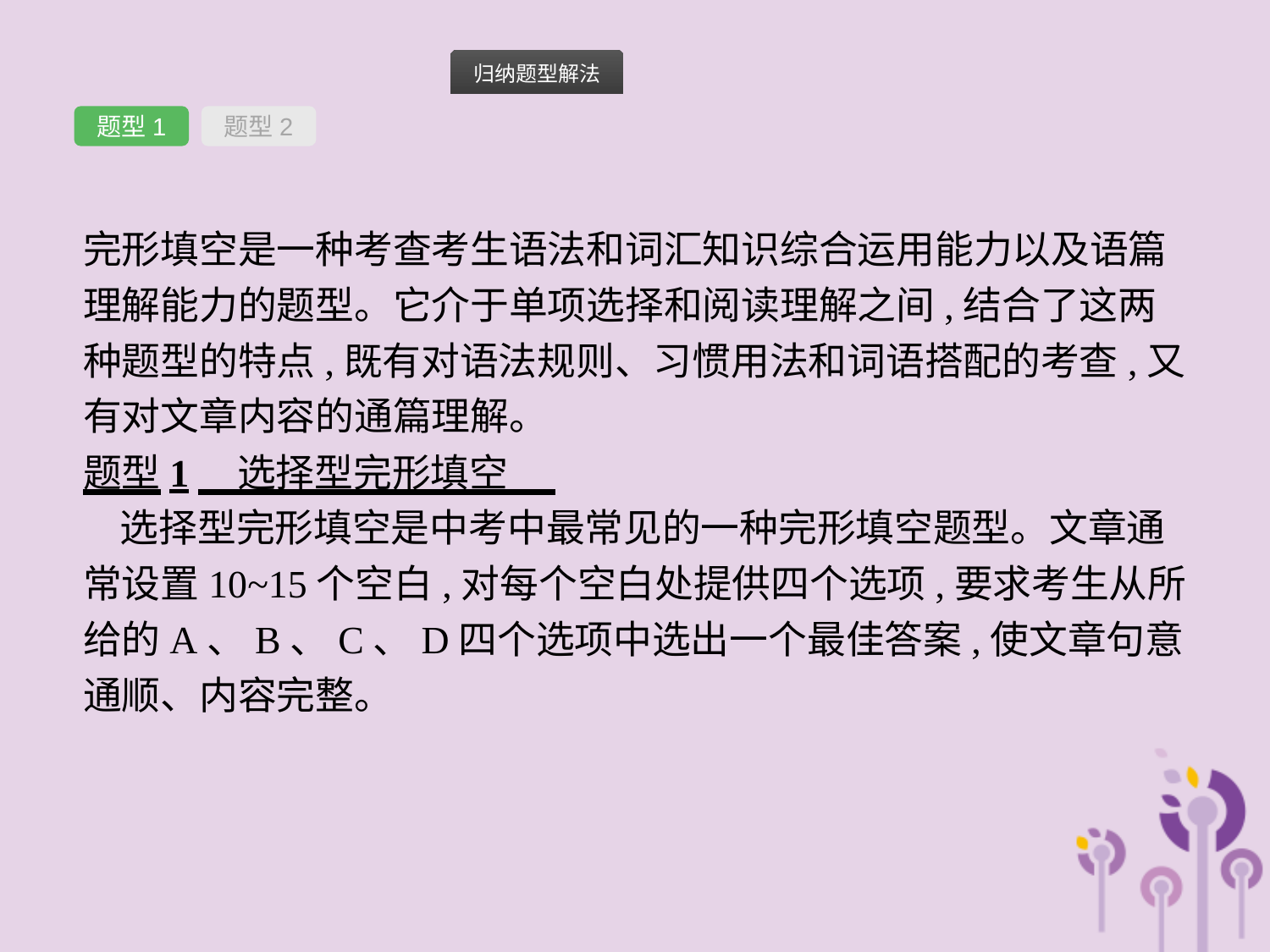

题型1
题型2
完形填空是一种考查考生语法和词汇知识综合运用能力以及语篇理解能力的题型。它介于单项选择和阅读理解之间,结合了这两种题型的特点,既有对语法规则、习惯用法和词语搭配的考查,又有对文章内容的通篇理解。
题型1　选择型完形填空
选择型完形填空是中考中最常见的一种完形填空题型。文章通常设置10~15个空白,对每个空白处提供四个选项,要求考生从所给的A、B、C、D四个选项中选出一个最佳答案,使文章句意通顺、内容完整。